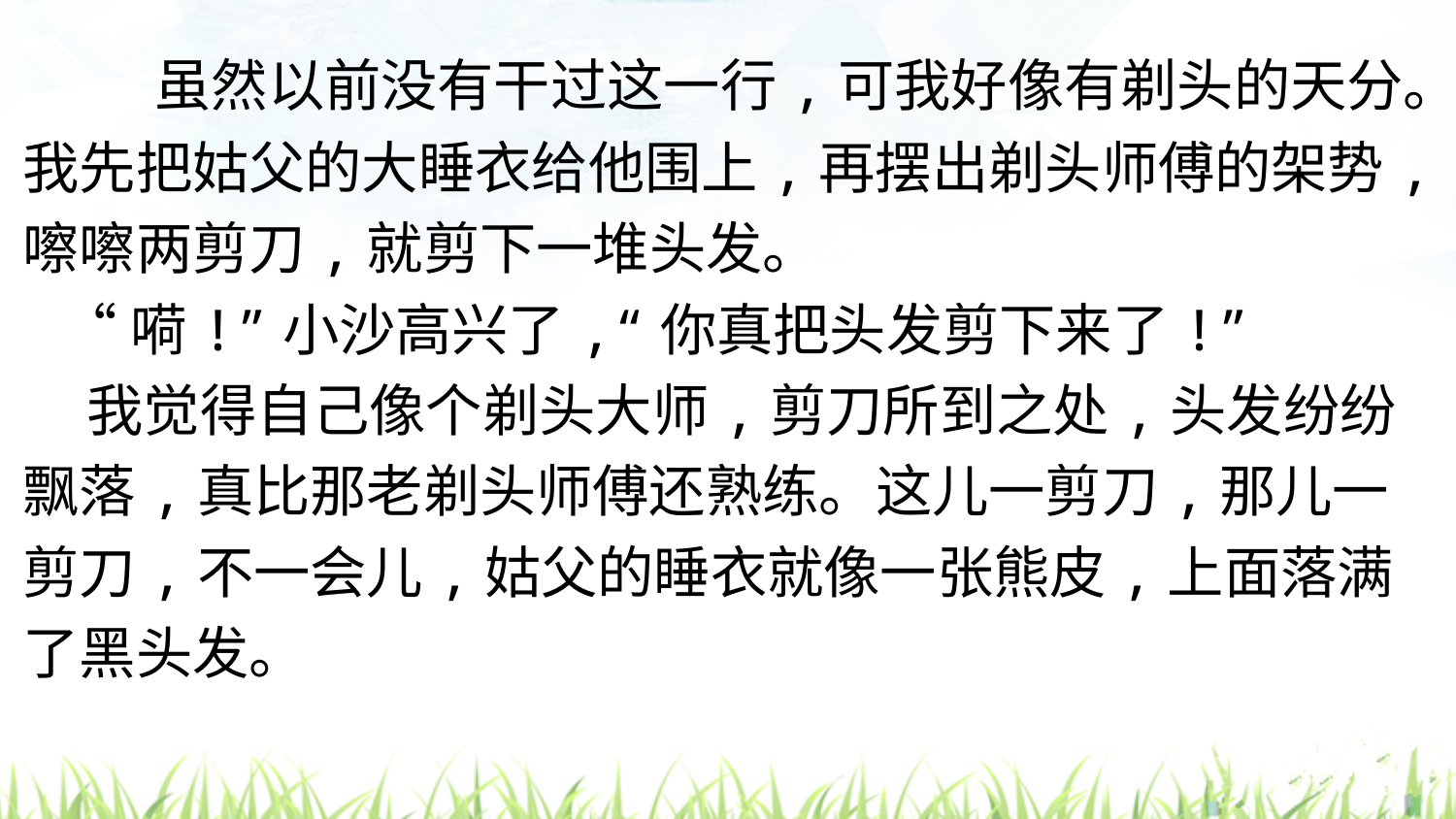

虽然以前没有干过这一行,可我好像有剃头的天分。我先把姑父的大睡衣给他围上,再摆出剃头师傅的架势,嚓嚓两剪刀,就剪下一堆头发。
   “嗬!”小沙高兴了,“你真把头发剪下来了!”
    我觉得自己像个剃头大师,剪刀所到之处,头发纷纷飘落,真比那老剃头师傅还熟练。这儿一剪刀,那儿一剪刀,不一会儿,姑父的睡衣就像一张熊皮,上面落满了黑头发。